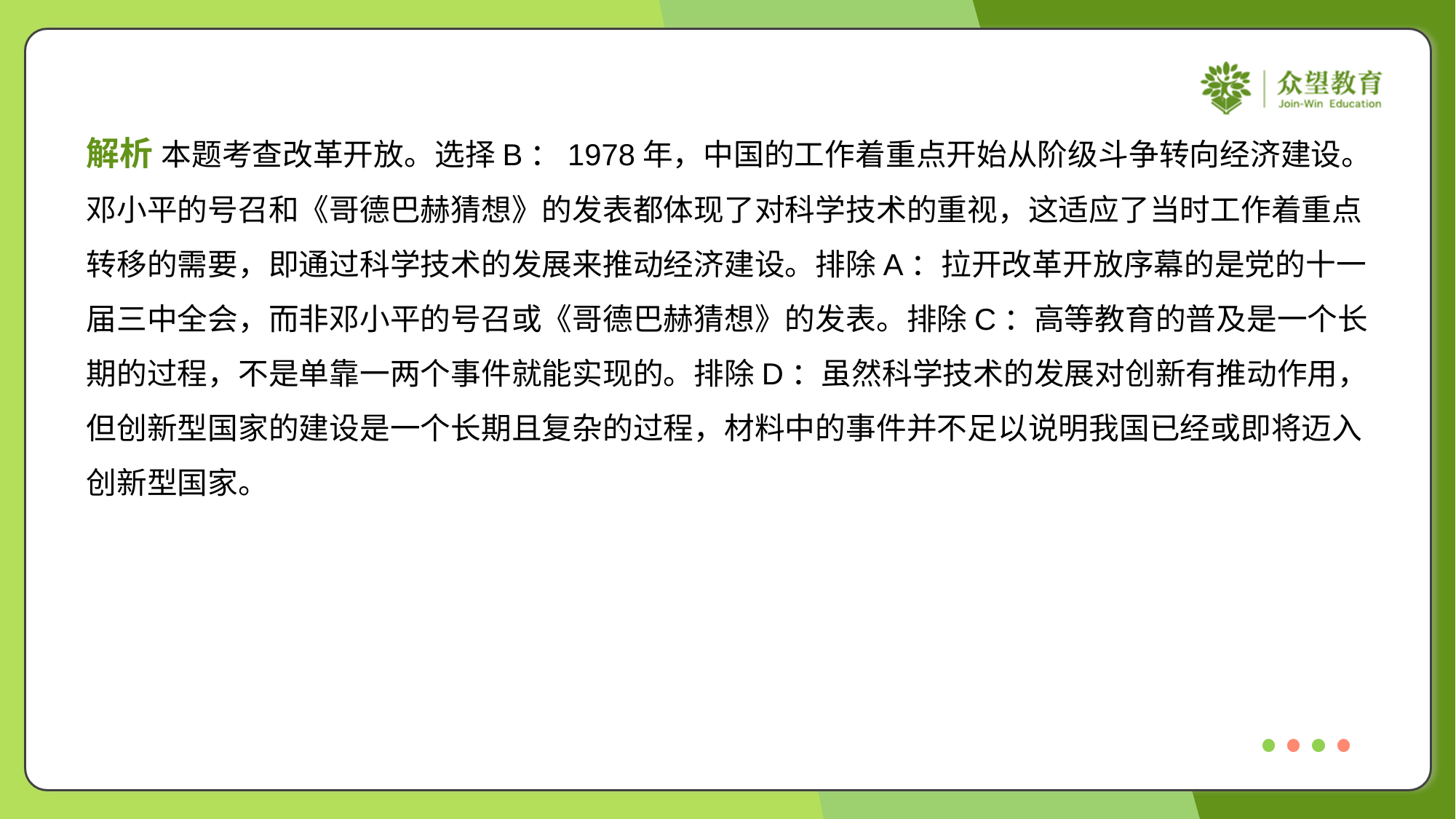

解析 本题考查改革开放。选择B：1978年，中国的工作着重点开始从阶级斗争转向经济建设。
邓小平的号召和《哥德巴赫猜想》的发表都体现了对科学技术的重视，这适应了当时工作着重点
转移的需要，即通过科学技术的发展来推动经济建设。排除A：拉开改革开放序幕的是党的十一
届三中全会，而非邓小平的号召或《哥德巴赫猜想》的发表。排除C：高等教育的普及是一个长
期的过程，不是单靠一两个事件就能实现的。排除D：虽然科学技术的发展对创新有推动作用，
但创新型国家的建设是一个长期且复杂的过程，材料中的事件并不足以说明我国已经或即将迈入
创新型国家。